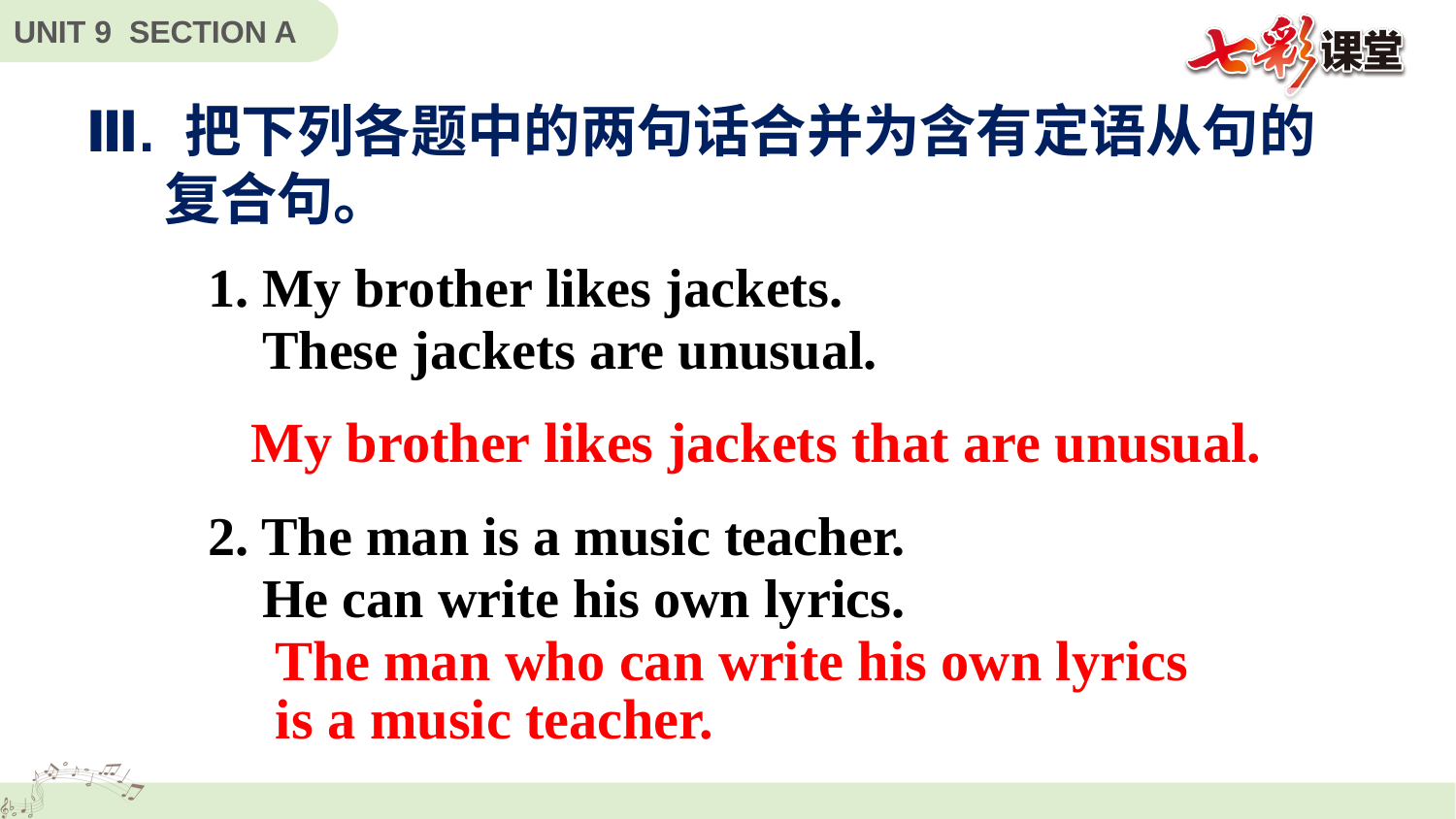

Ⅲ. 把下列各题中的两句话合并为含有定语从句的
     复合句。
1. My brother likes jackets.
    These jackets are unusual.

2. The man is a music teacher.
    He can write his own lyrics.
My brother likes jackets that are unusual.
The man who can write his own lyrics is a music teacher.